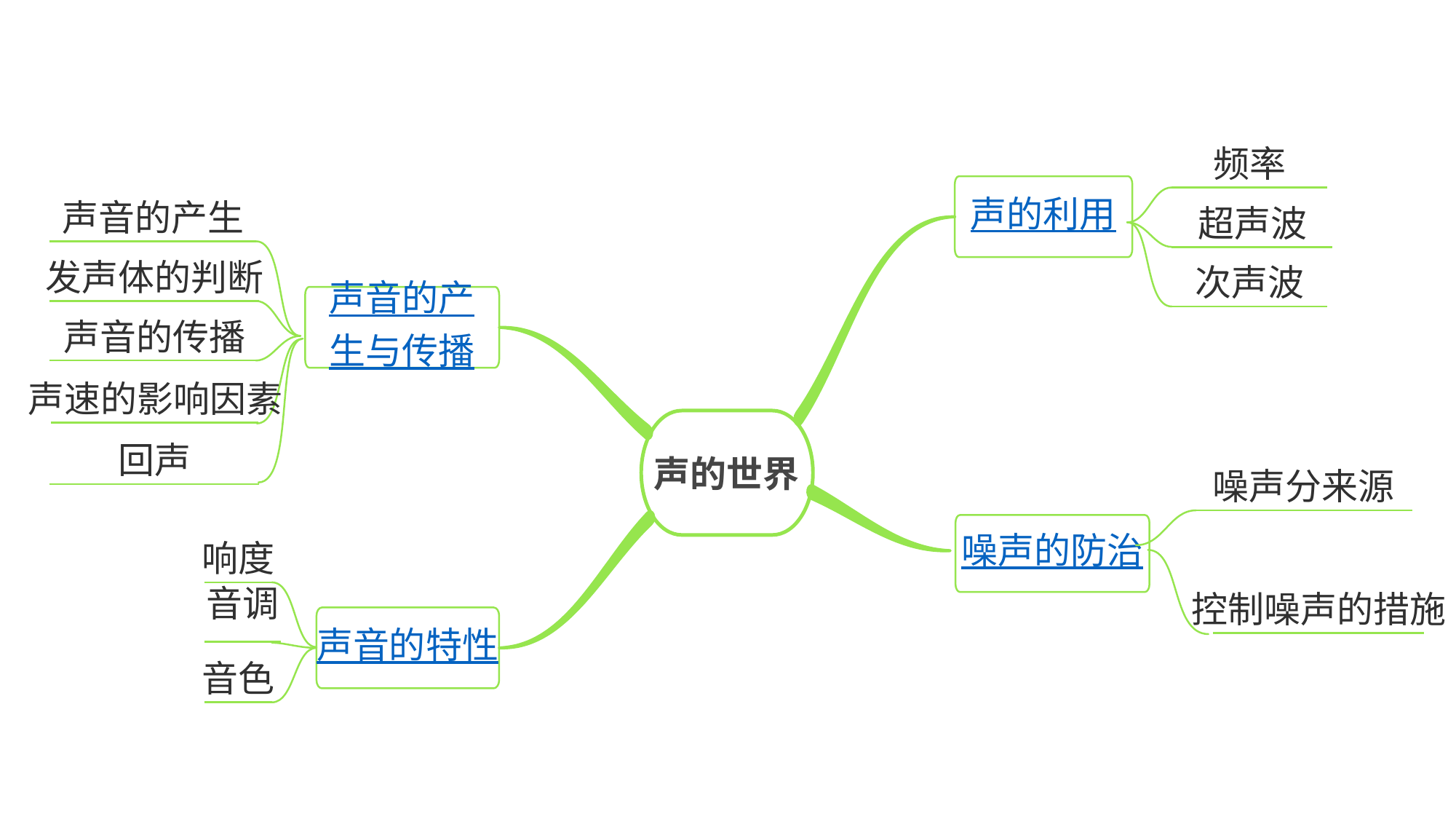

频率

声的利用

声音的产生

超声波

发声体的判断

次声波

声音的产
生与传播

声音的传播

声速的影响因素

回声
声的世界
噪声分来源

噪声的防治
响度

声音的特性
控制噪声的措施

音调

音色